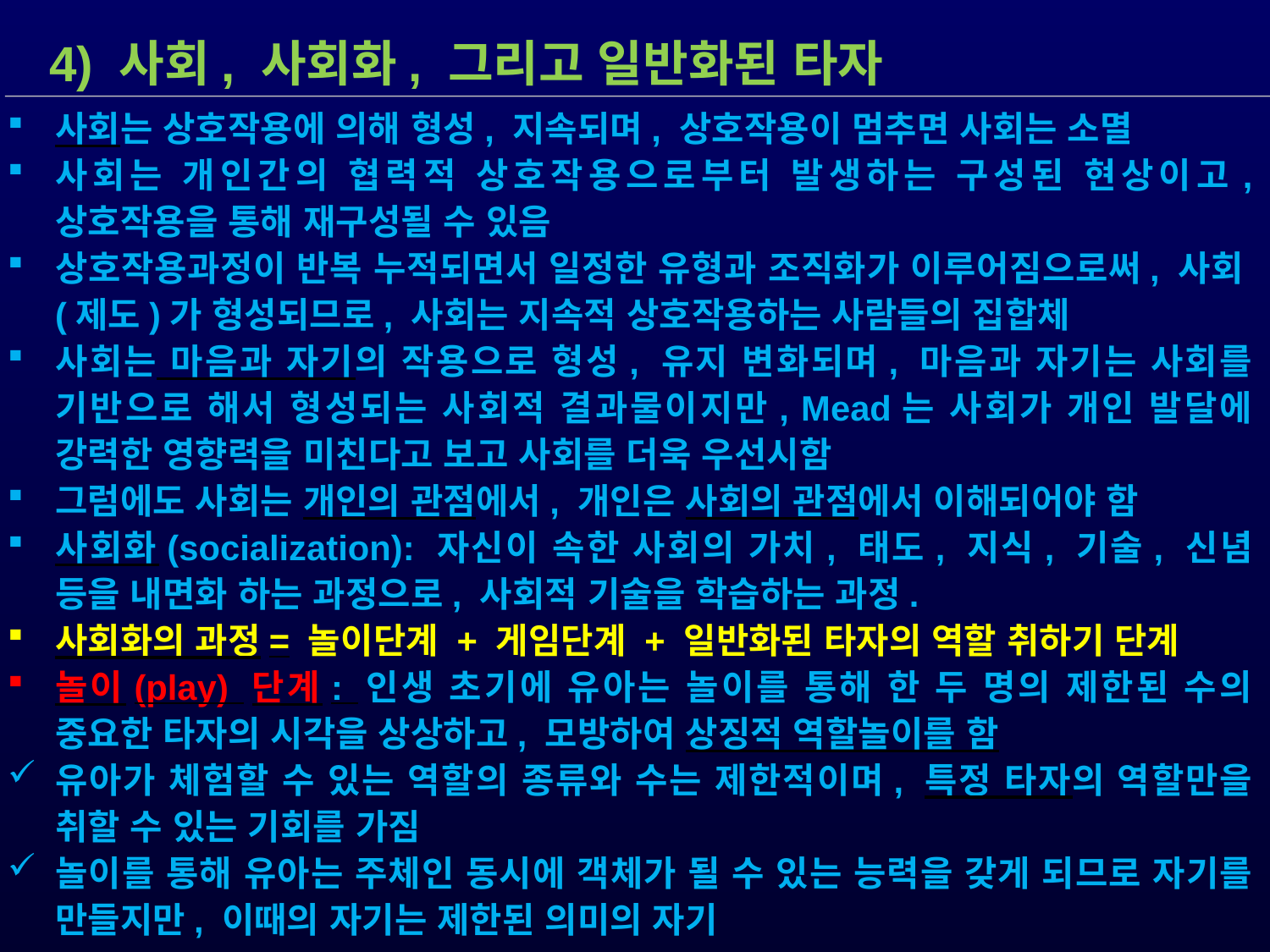

4) 사회, 사회화, 그리고 일반화된 타자
사회는 상호작용에 의해 형성, 지속되며, 상호작용이 멈추면 사회는 소멸
사회는 개인간의 협력적 상호작용으로부터 발생하는 구성된 현상이고, 상호작용을 통해 재구성될 수 있음
상호작용과정이 반복 누적되면서 일정한 유형과 조직화가 이루어짐으로써, 사회(제도)가 형성되므로, 사회는 지속적 상호작용하는 사람들의 집합체
사회는 마음과 자기의 작용으로 형성, 유지 변화되며, 마음과 자기는 사회를 기반으로 해서 형성되는 사회적 결과물이지만, Mead는 사회가 개인 발달에 강력한 영향력을 미친다고 보고 사회를 더욱 우선시함
그럼에도 사회는 개인의 관점에서, 개인은 사회의 관점에서 이해되어야 함
사회화(socialization): 자신이 속한 사회의 가치, 태도, 지식, 기술, 신념 등을 내면화 하는 과정으로, 사회적 기술을 학습하는 과정.
사회화의 과정= 놀이단계 + 게임단계 + 일반화된 타자의 역할 취하기 단계
놀이(play) 단계: 인생 초기에 유아는 놀이를 통해 한 두 명의 제한된 수의 중요한 타자의 시각을 상상하고, 모방하여 상징적 역할놀이를 함
유아가 체험할 수 있는 역할의 종류와 수는 제한적이며, 특정 타자의 역할만을 취할 수 있는 기회를 가짐
놀이를 통해 유아는 주체인 동시에 객체가 될 수 있는 능력을 갖게 되므로 자기를 만들지만, 이때의 자기는 제한된 의미의 자기